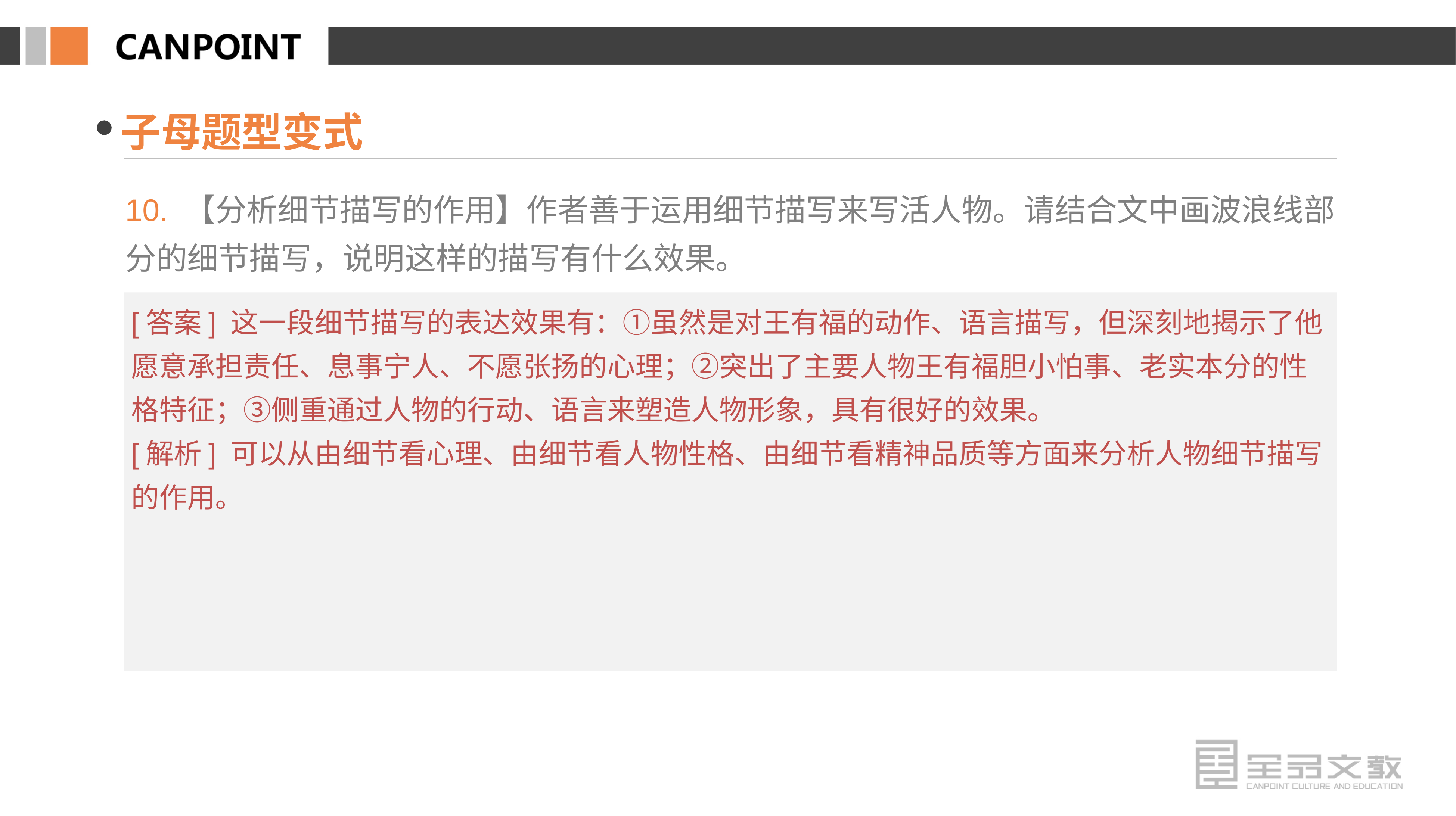

子母题型变式

10. 【分析细节描写的作用】作者善于运用细节描写来写活人物。请结合文中画波浪线部分的细节描写，说明这样的描写有什么效果。
[答案] 这一段细节描写的表达效果有：①虽然是对王有福的动作、语言描写，但深刻地揭示了他愿意承担责任、息事宁人、不愿张扬的心理；②突出了主要人物王有福胆小怕事、老实本分的性格特征；③侧重通过人物的行动、语言来塑造人物形象，具有很好的效果。
[解析] 可以从由细节看心理、由细节看人物性格、由细节看精神品质等方面来分析人物细节描写的作用。